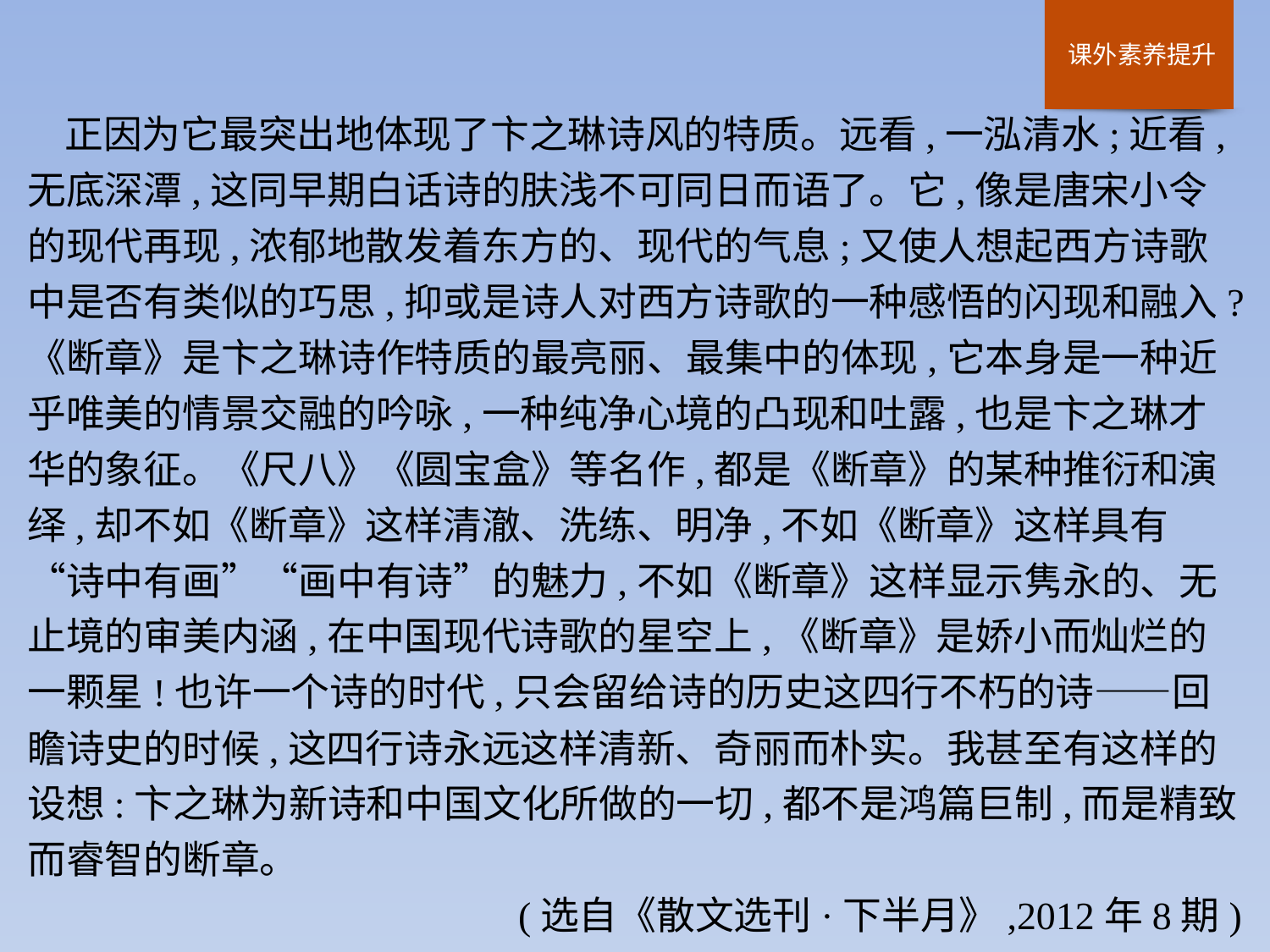

正因为它最突出地体现了卞之琳诗风的特质。远看,一泓清水;近看,无底深潭,这同早期白话诗的肤浅不可同日而语了。它,像是唐宋小令的现代再现,浓郁地散发着东方的、现代的气息;又使人想起西方诗歌中是否有类似的巧思,抑或是诗人对西方诗歌的一种感悟的闪现和融入?《断章》是卞之琳诗作特质的最亮丽、最集中的体现,它本身是一种近乎唯美的情景交融的吟咏,一种纯净心境的凸现和吐露,也是卞之琳才华的象征。《尺八》《圆宝盒》等名作,都是《断章》的某种推衍和演绎,却不如《断章》这样清澈、洗练、明净,不如《断章》这样具有“诗中有画”“画中有诗”的魅力,不如《断章》这样显示隽永的、无止境的审美内涵,在中国现代诗歌的星空上,《断章》是娇小而灿烂的一颗星!也许一个诗的时代,只会留给诗的历史这四行不朽的诗——回瞻诗史的时候,这四行诗永远这样清新、奇丽而朴实。我甚至有这样的设想:卞之琳为新诗和中国文化所做的一切,都不是鸿篇巨制,而是精致而睿智的断章。
(选自《散文选刊·下半月》,2012年8期)